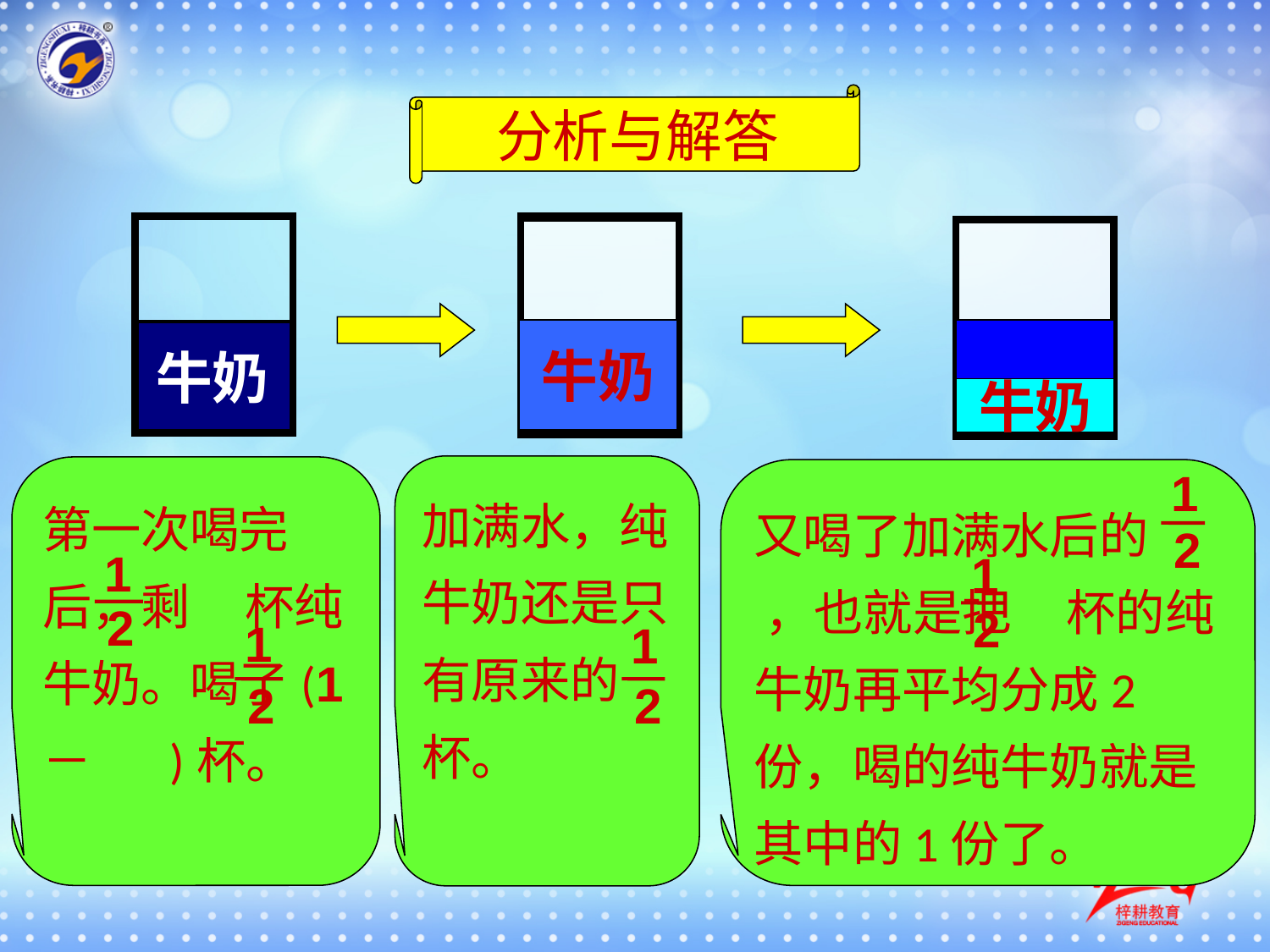

分析与解答

牛奶

牛奶
牛奶
加满水，纯牛奶还是只有原来的     杯。
1
2

1
又喝了加满水后的      ，也就是把     杯的纯牛奶再平均分成2份，喝的纯牛奶就是其中的1份了。
2

1
2

第一次喝完后，剩     杯纯牛奶。喝了(1－      )杯。
1
2

1
2